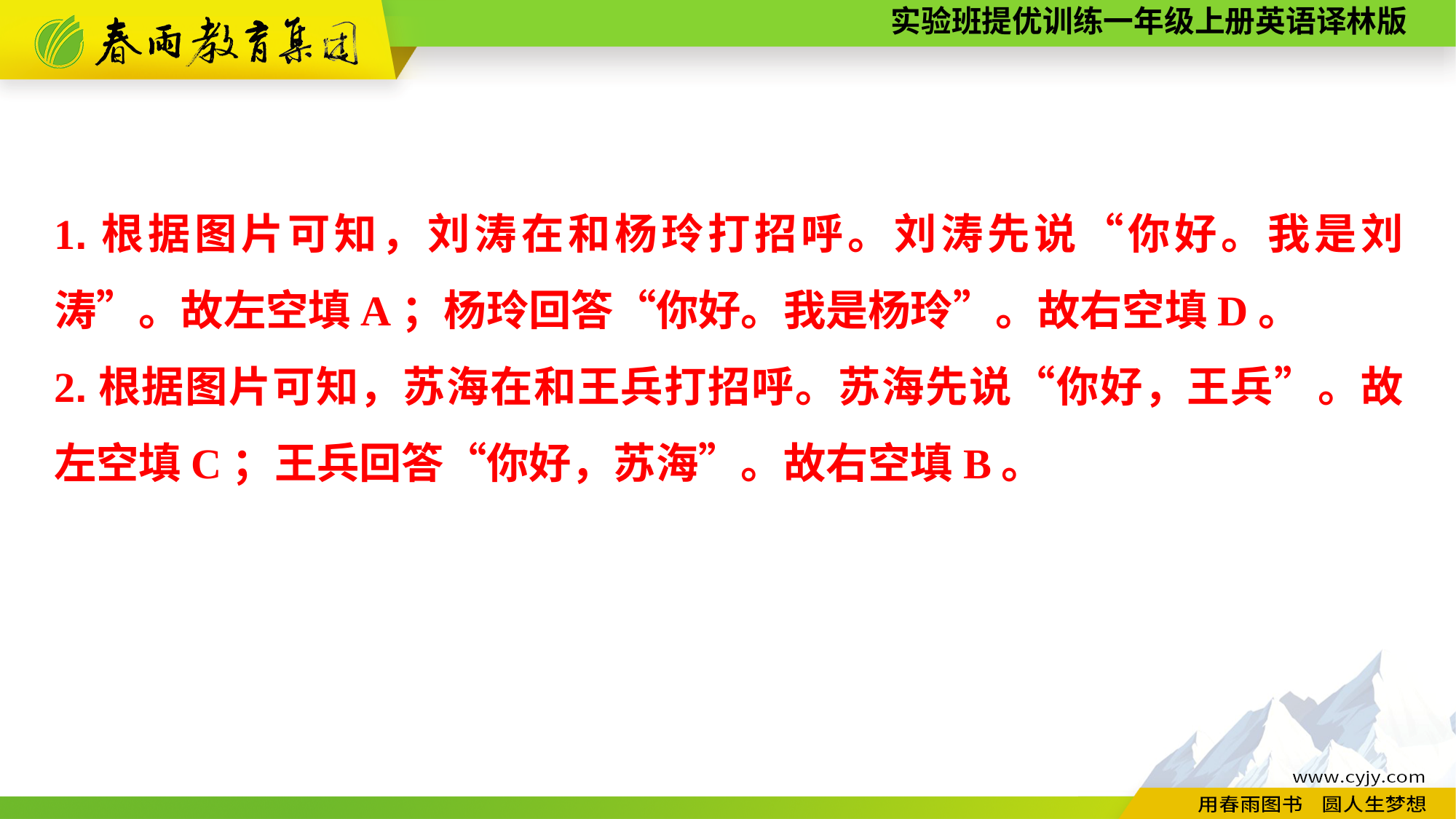

1.根据图片可知，刘涛在和杨玲打招呼。刘涛先说“你好。我是刘涛”。故左空填A；杨玲回答“你好。我是杨玲”。故右空填D。
2.根据图片可知，苏海在和王兵打招呼。苏海先说“你好，王兵”。故左空填C；王兵回答“你好，苏海”。故右空填B。